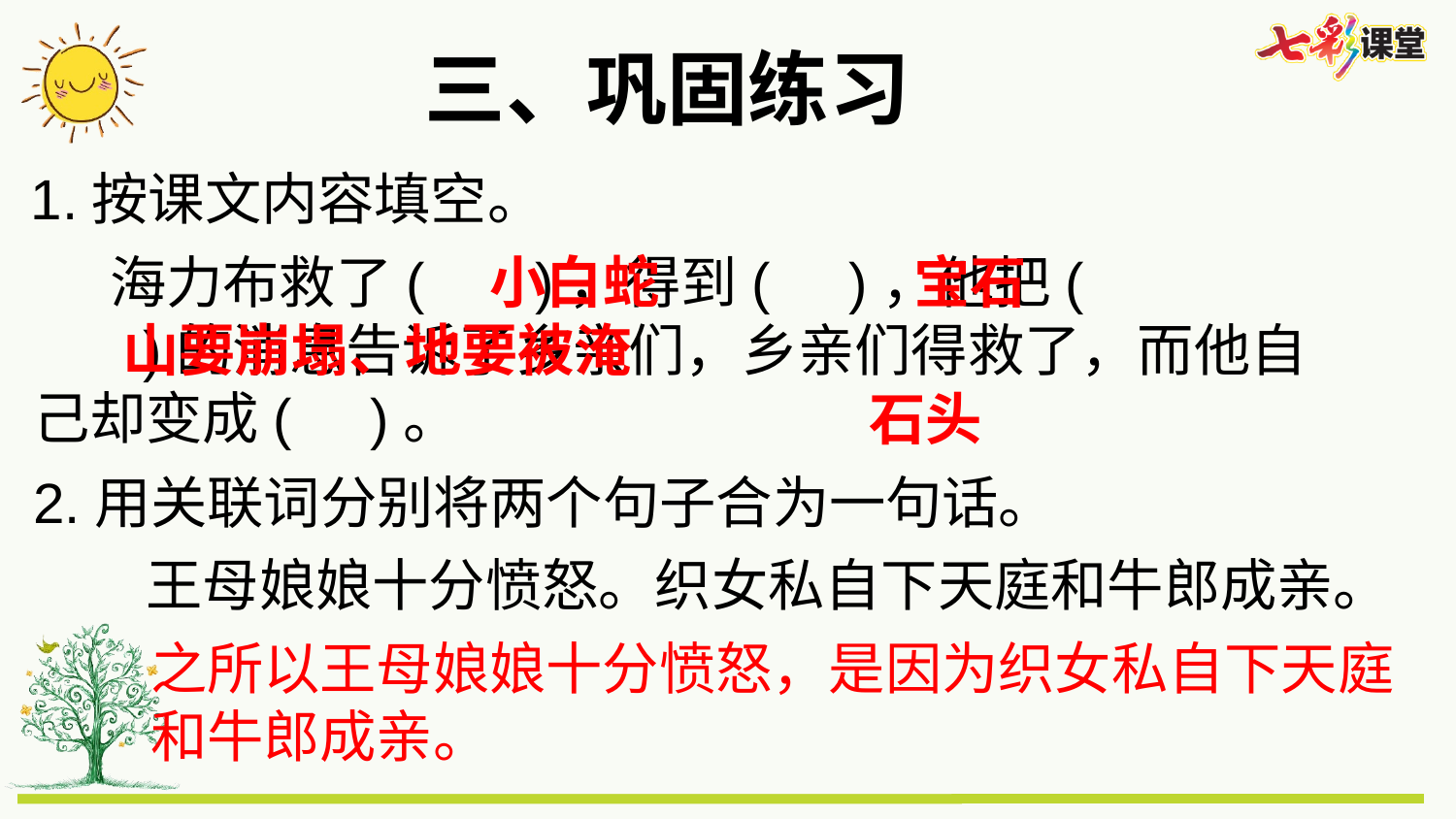

三、巩固练习
1.按课文内容填空。
     海力布救了(       )，得到(     )，他把(                       )的消息告诉了乡亲们，乡亲们得救了，而他自己却变成(     )。
小白蛇
宝石
山要崩塌、地要被淹
石头
2.用关联词分别将两个句子合为一句话。
王母娘娘十分愤怒。织女私自下天庭和牛郎成亲。
之所以王母娘娘十分愤怒，是因为织女私自下天庭和牛郎成亲。